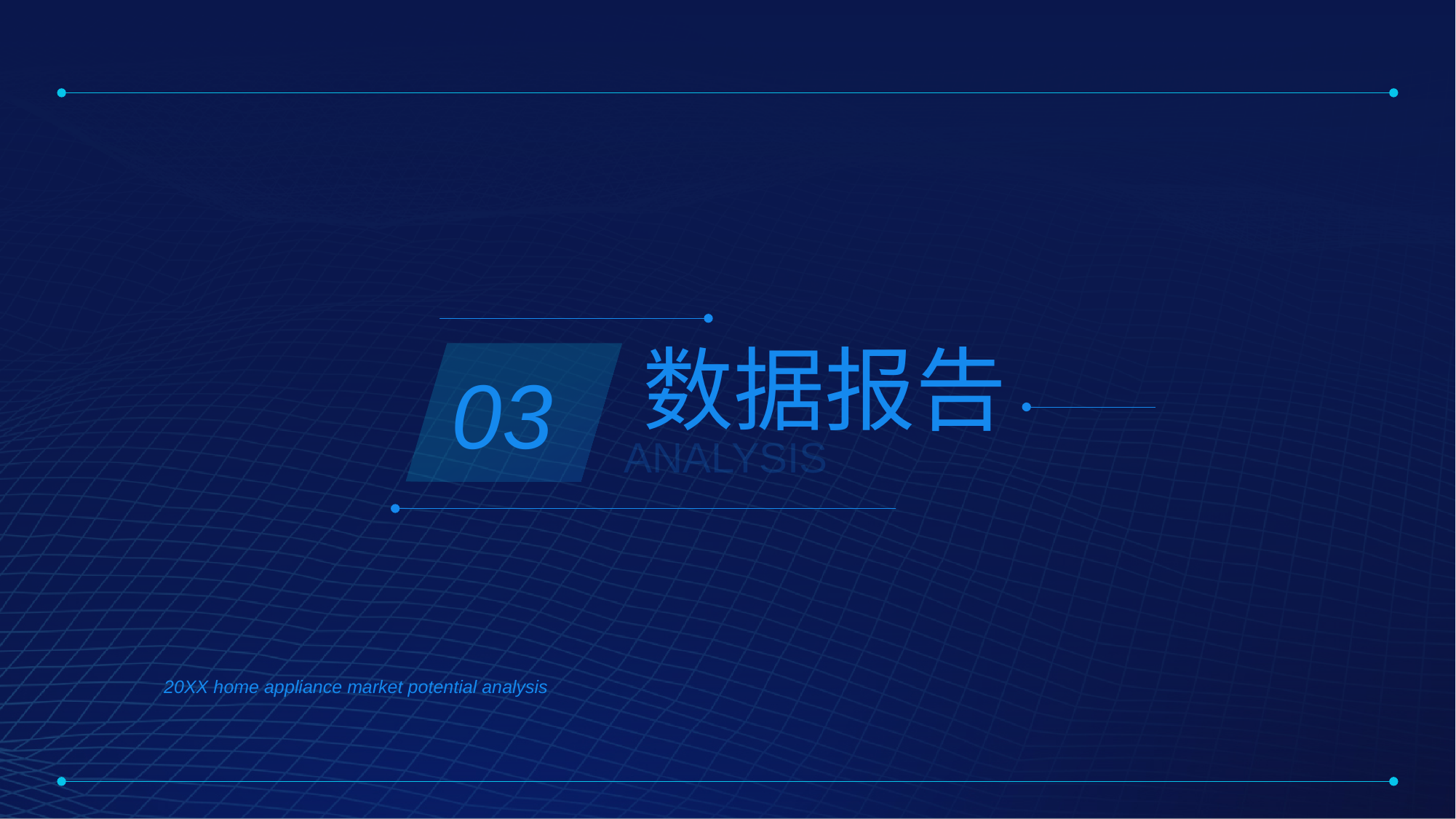

数据报告

03
ANALYSIS
 20XX home appliance market potential analysis